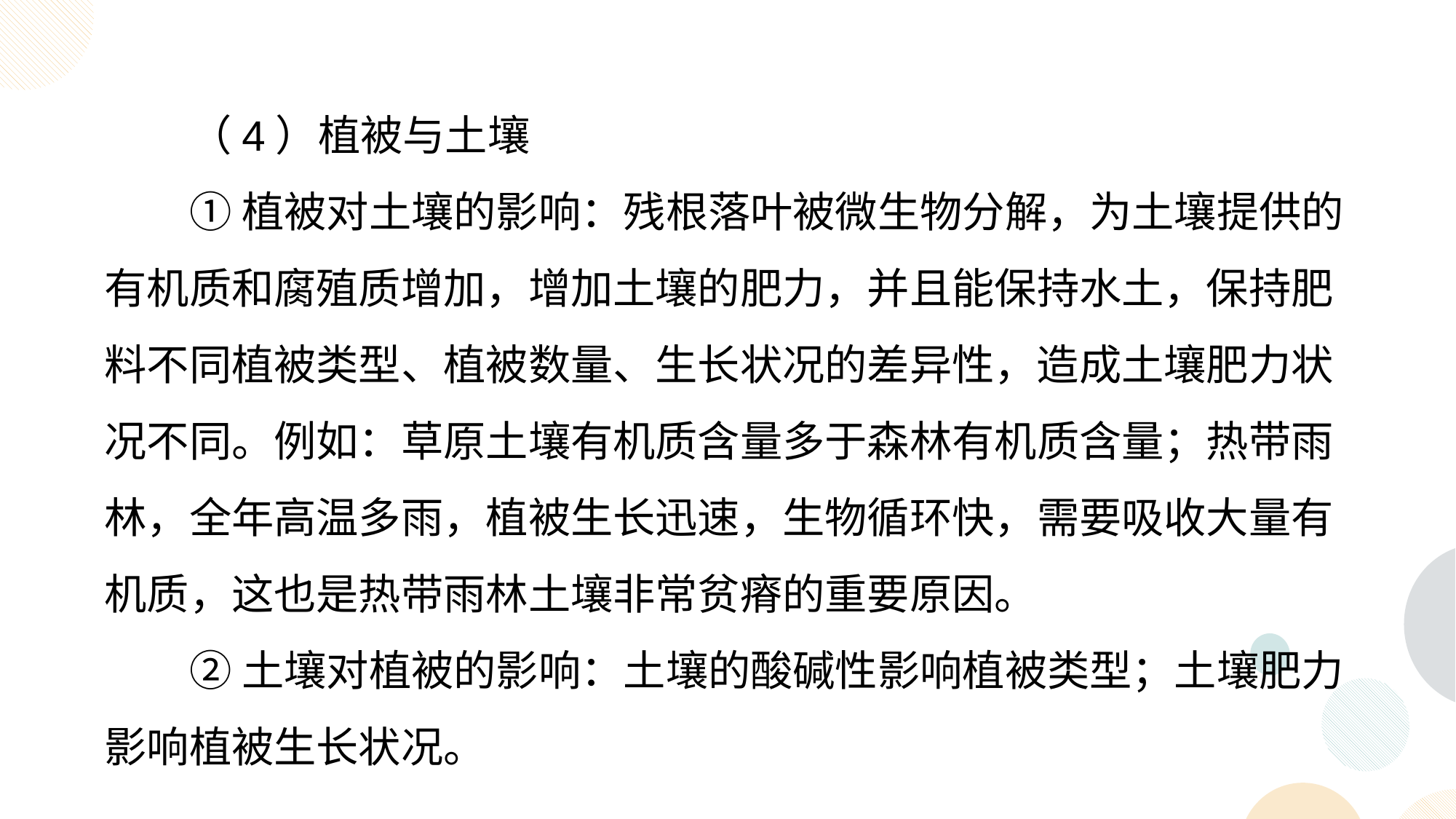

（4）植被与土壤
①植被对土壤的影响：残根落叶被微生物分解，为土壤提供的有机质和腐殖质增加，增加土壤的肥力，并且能保持水土，保持肥料不同植被类型、植被数量、生长状况的差异性，造成土壤肥力状况不同。例如：草原土壤有机质含量多于森林有机质含量；热带雨林，全年高温多雨，植被生长迅速，生物循环快，需要吸收大量有机质，这也是热带雨林土壤非常贫瘠的重要原因。
②土壤对植被的影响：土壤的酸碱性影响植被类型；土壤肥力影响植被生长状况。